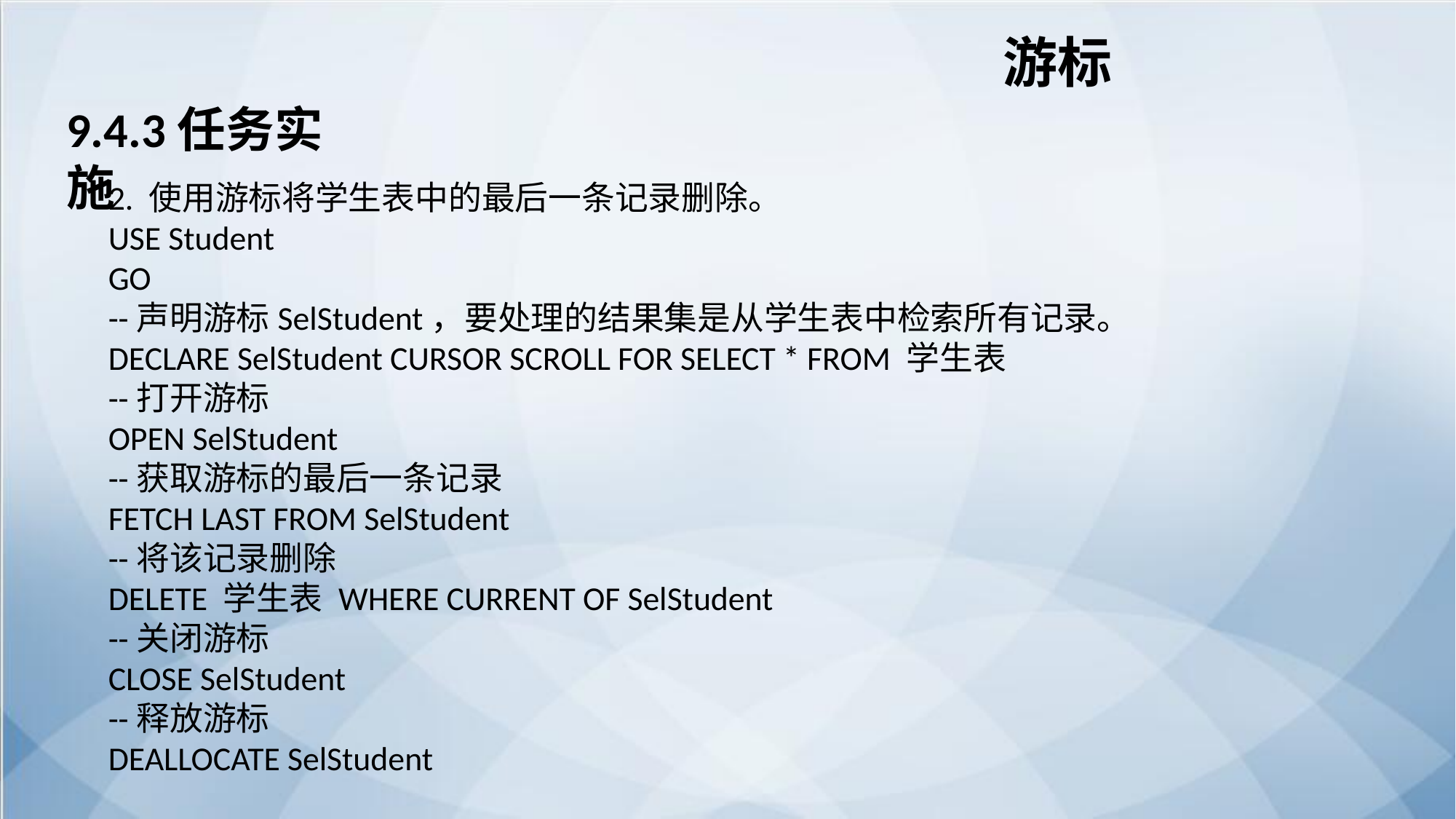

游标
9.4.3任务实施
2. 使用游标将学生表中的最后一条记录删除。
USE Student
GO
--声明游标SelStudent，要处理的结果集是从学生表中检索所有记录。
DECLARE SelStudent CURSOR SCROLL FOR SELECT * FROM 学生表
--打开游标
OPEN SelStudent
--获取游标的最后一条记录
FETCH LAST FROM SelStudent
--将该记录删除
DELETE 学生表 WHERE CURRENT OF SelStudent
--关闭游标
CLOSE SelStudent
--释放游标
DEALLOCATE SelStudent